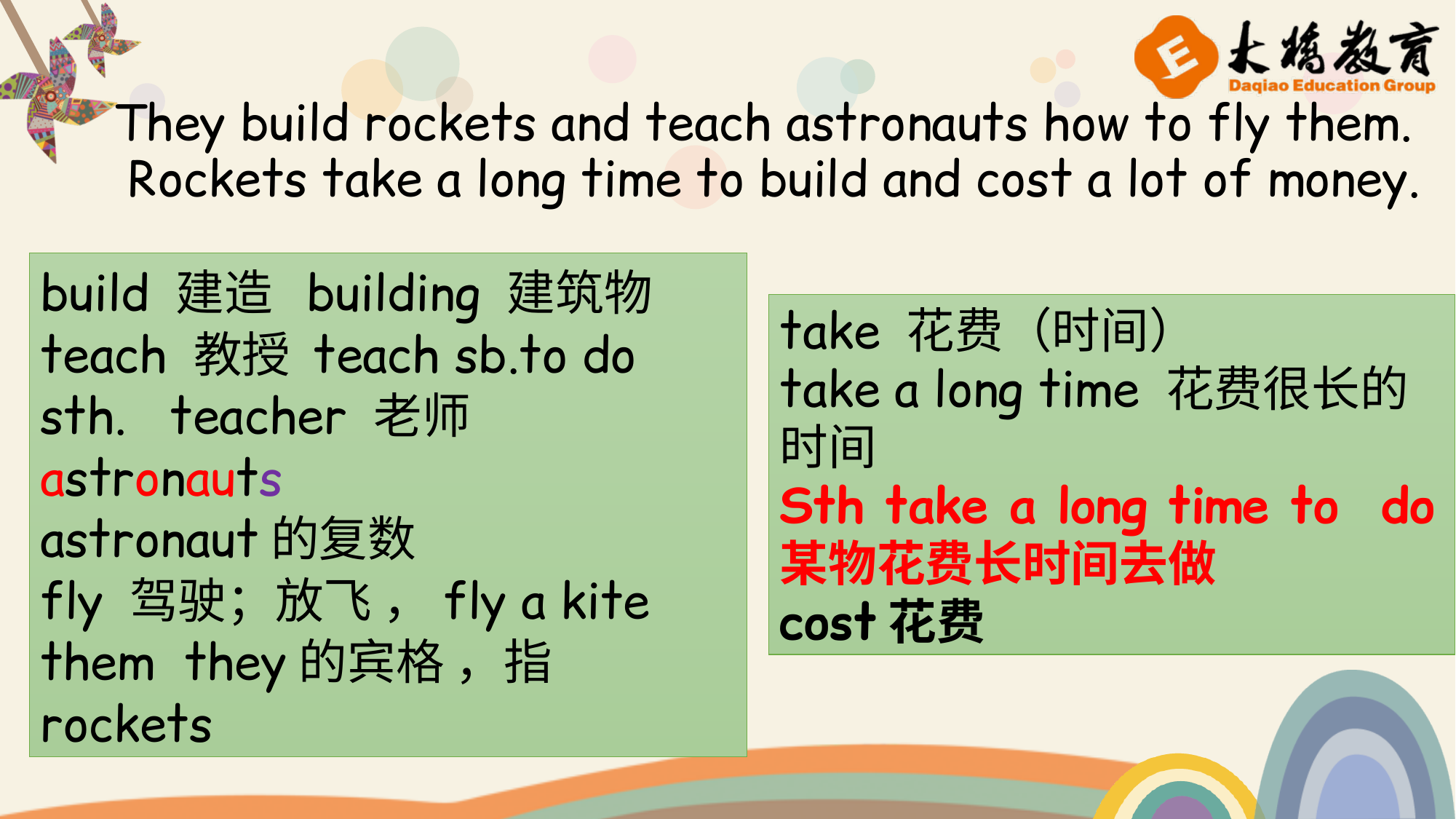

They build rockets and teach astronauts how to fly them.
 Rockets take a long time to build and cost a lot of money.

build 建造  building 建筑物
teach 教授 teach sb.to do sth.   teacher 老师
astronauts
astronaut的复数
fly 驾驶；放飞 ，fly a kite
them  they的宾格 ，指rockets
take 花费（时间）
take a long time 花费很长的时间
Sth take a long time to  do 某物花费长时间去做
cost花费